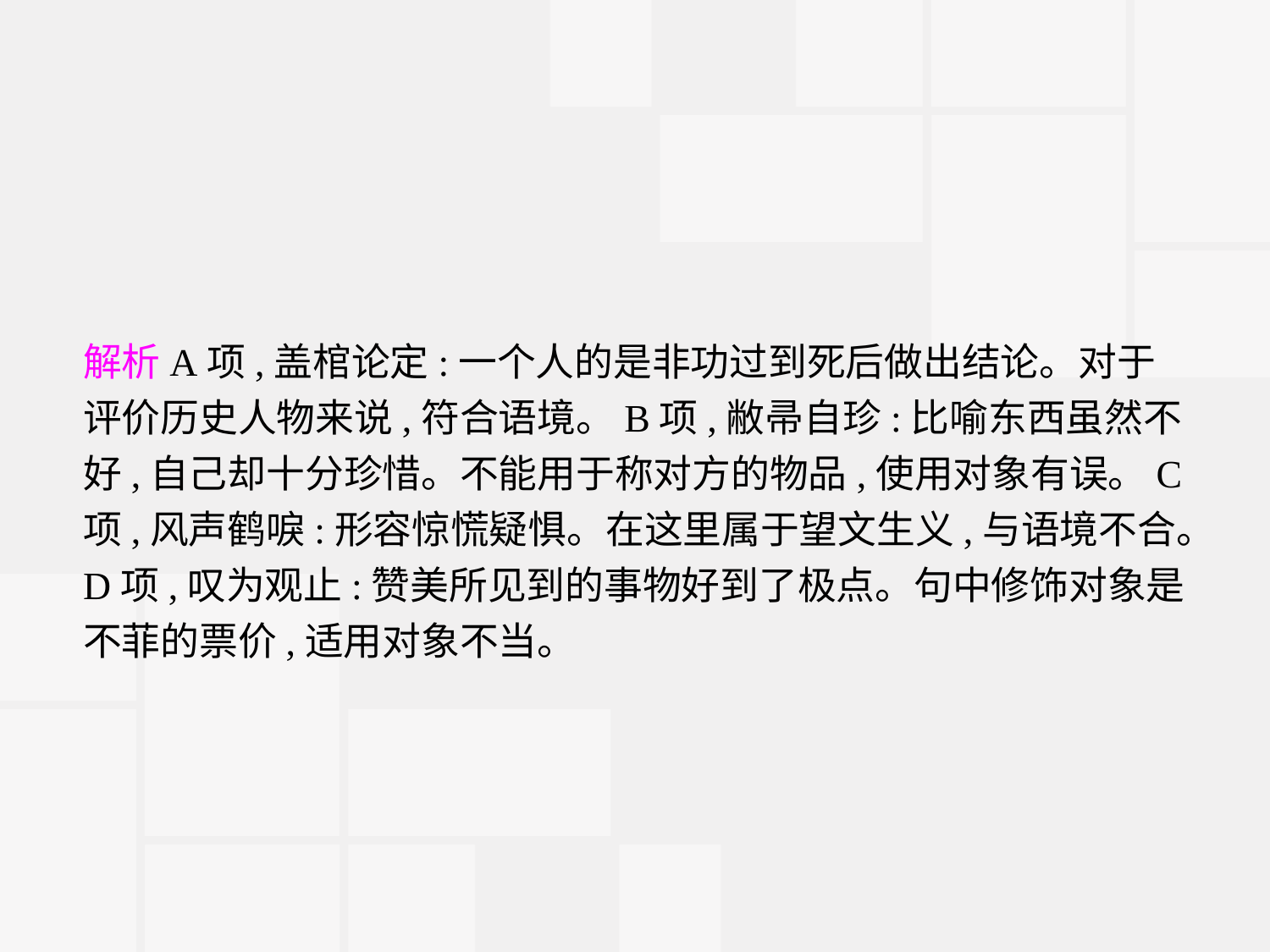

解析A项,盖棺论定:一个人的是非功过到死后做出结论。对于评价历史人物来说,符合语境。B项,敝帚自珍:比喻东西虽然不好,自己却十分珍惜。不能用于称对方的物品,使用对象有误。C项,风声鹤唳:形容惊慌疑惧。在这里属于望文生义,与语境不合。D项,叹为观止:赞美所见到的事物好到了极点。句中修饰对象是不菲的票价,适用对象不当。